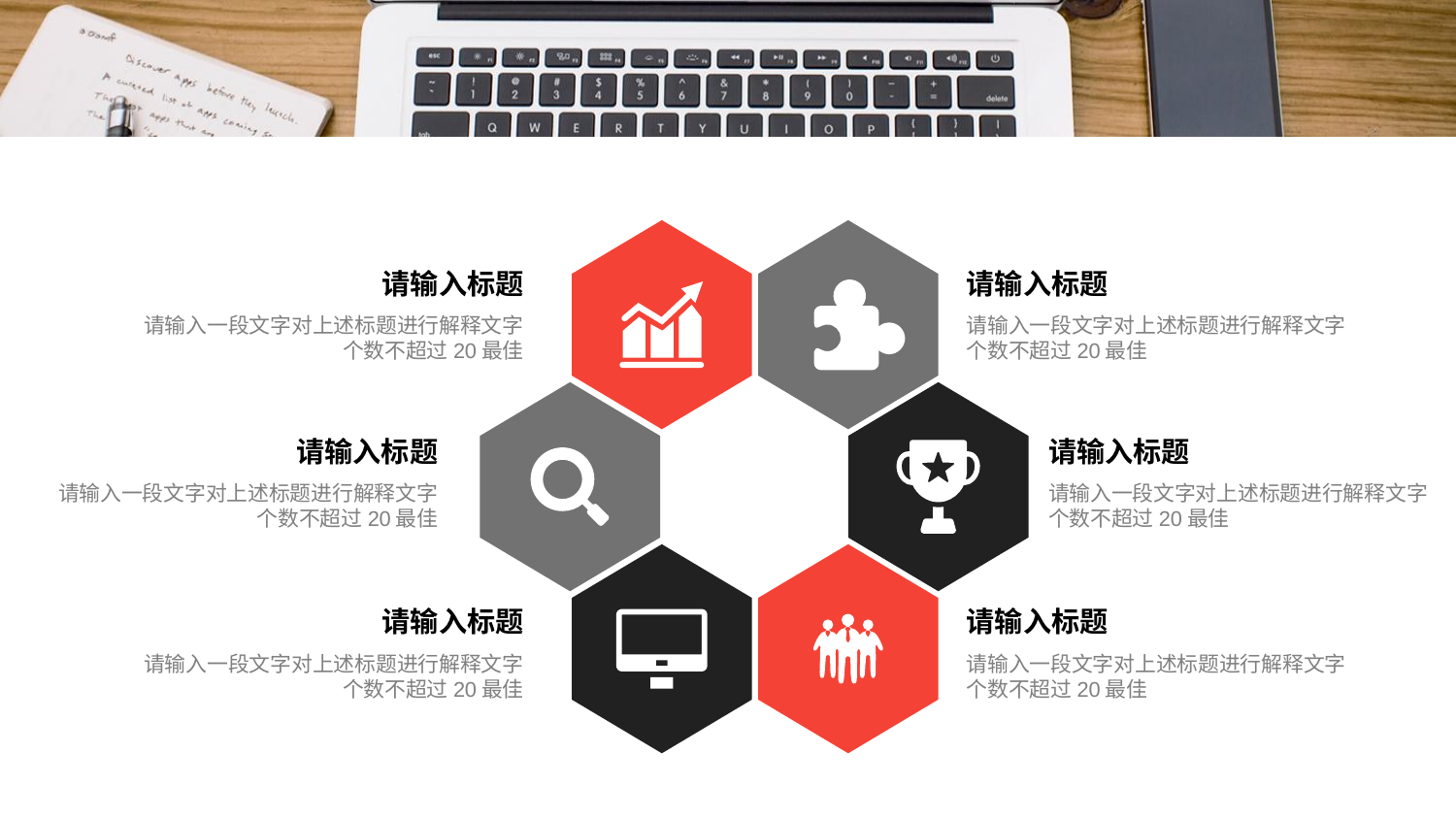

请输入标题
请输入标题
请输入一段文字对上述标题进行解释文字个数不超过20最佳
请输入一段文字对上述标题进行解释文字个数不超过20最佳

请输入标题
请输入标题
请输入一段文字对上述标题进行解释文字个数不超过20最佳
请输入一段文字对上述标题进行解释文字个数不超过20最佳

请输入标题
请输入标题
请输入一段文字对上述标题进行解释文字个数不超过20最佳
请输入一段文字对上述标题进行解释文字个数不超过20最佳